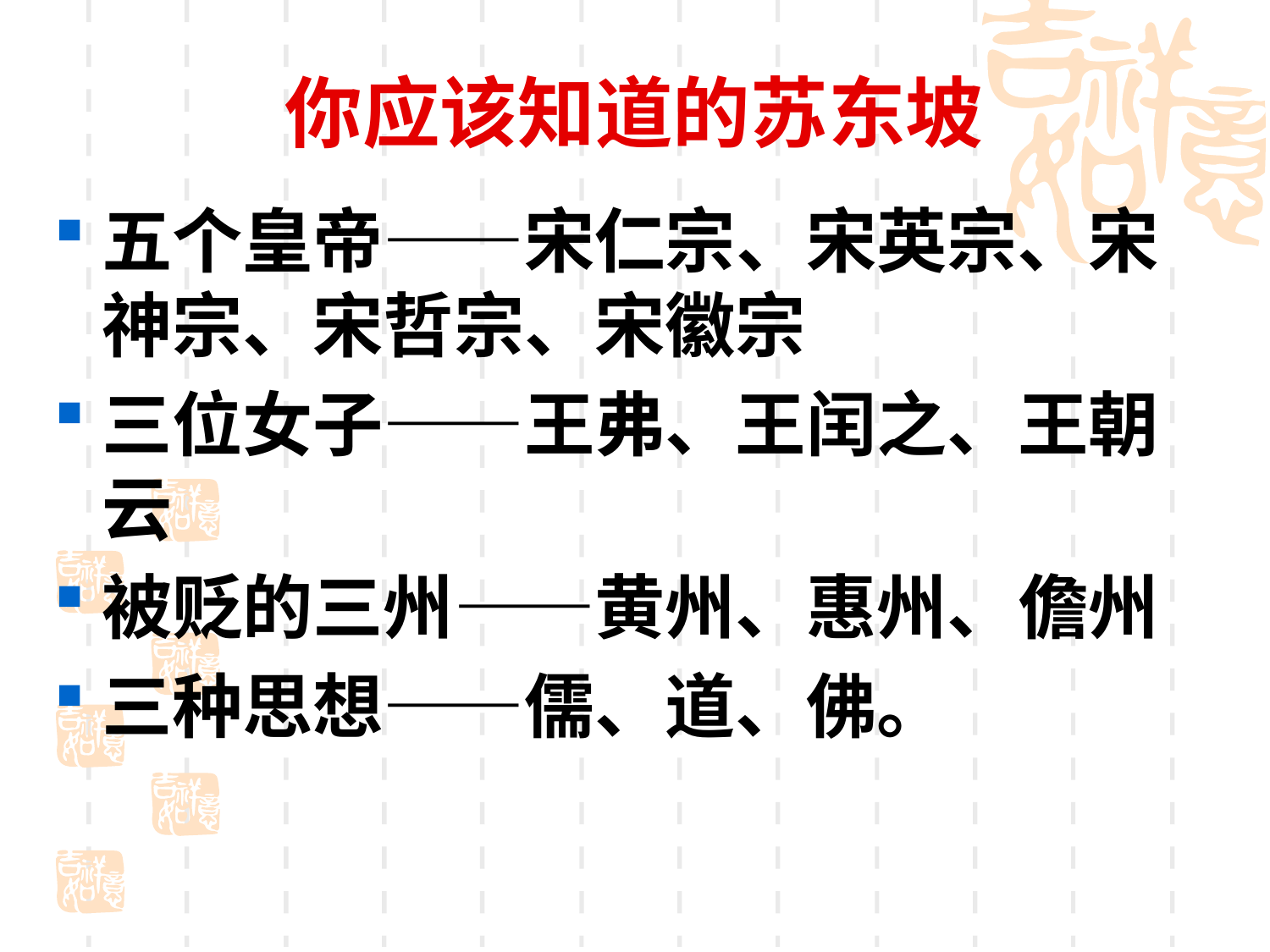

# 你应该知道的苏东坡
五个皇帝——宋仁宗、宋英宗、宋神宗、宋哲宗、宋徽宗
三位女子——王弗、王闰之、王朝云
被贬的三州——黄州、惠州、儋州
三种思想——儒、道、佛。